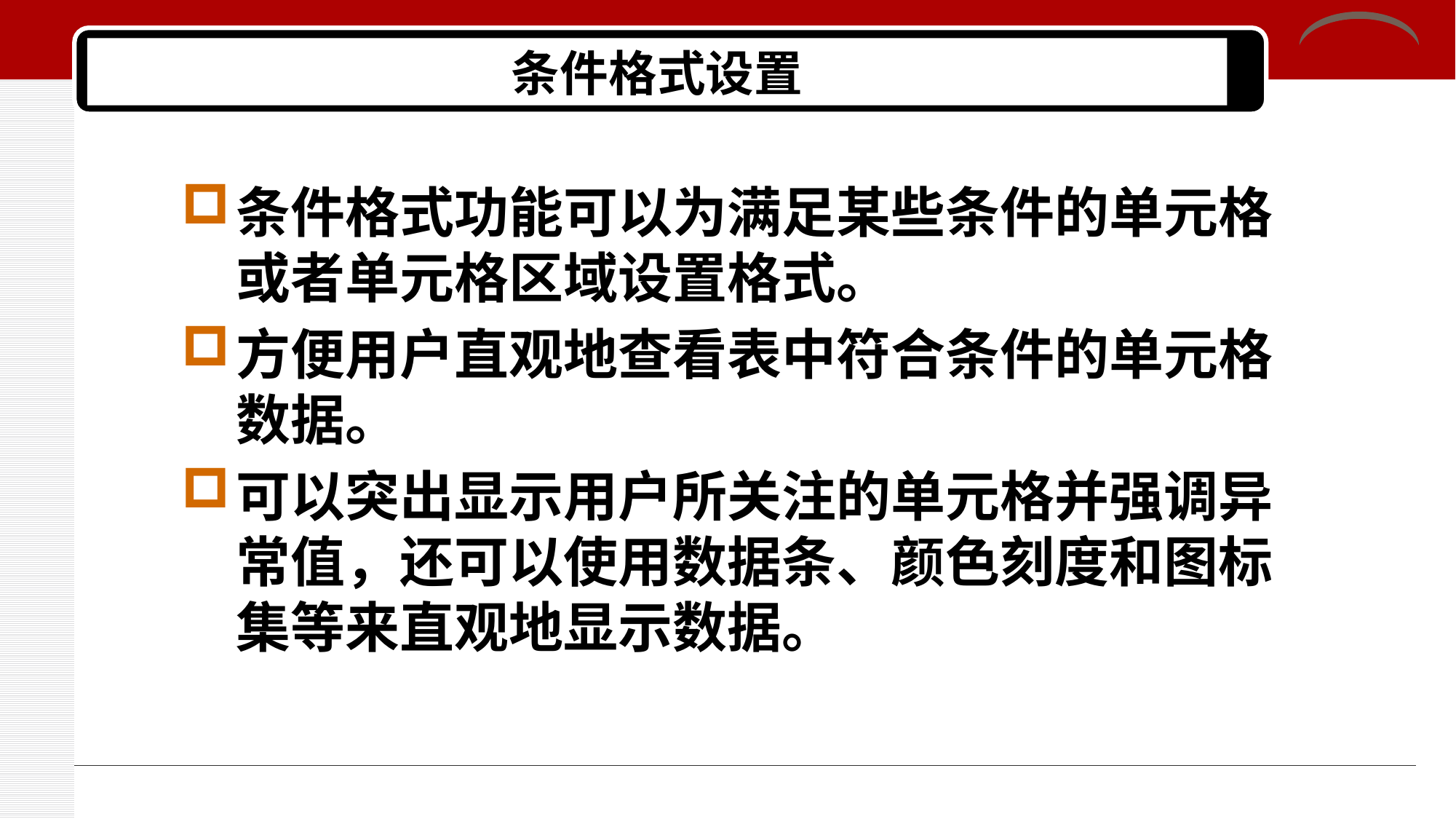

# 条件格式设置
条件格式功能可以为满足某些条件的单元格或者单元格区域设置格式。
方便用户直观地查看表中符合条件的单元格数据。
可以突出显示用户所关注的单元格并强调异常值，还可以使用数据条、颜色刻度和图标集等来直观地显示数据。